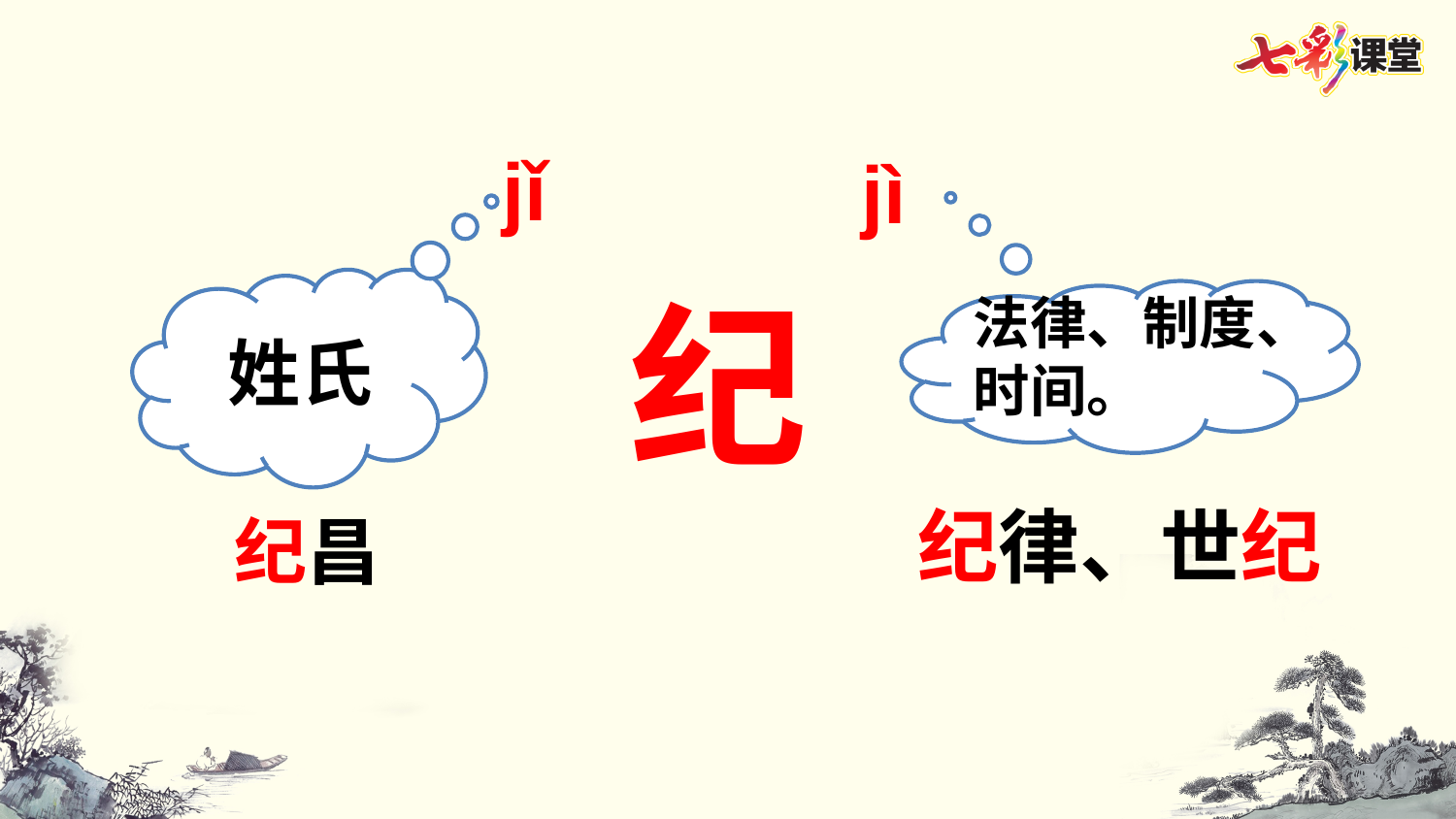

jǐ
jì

姓氏
纪

法律、制度、时间。
纪律、世纪
纪昌